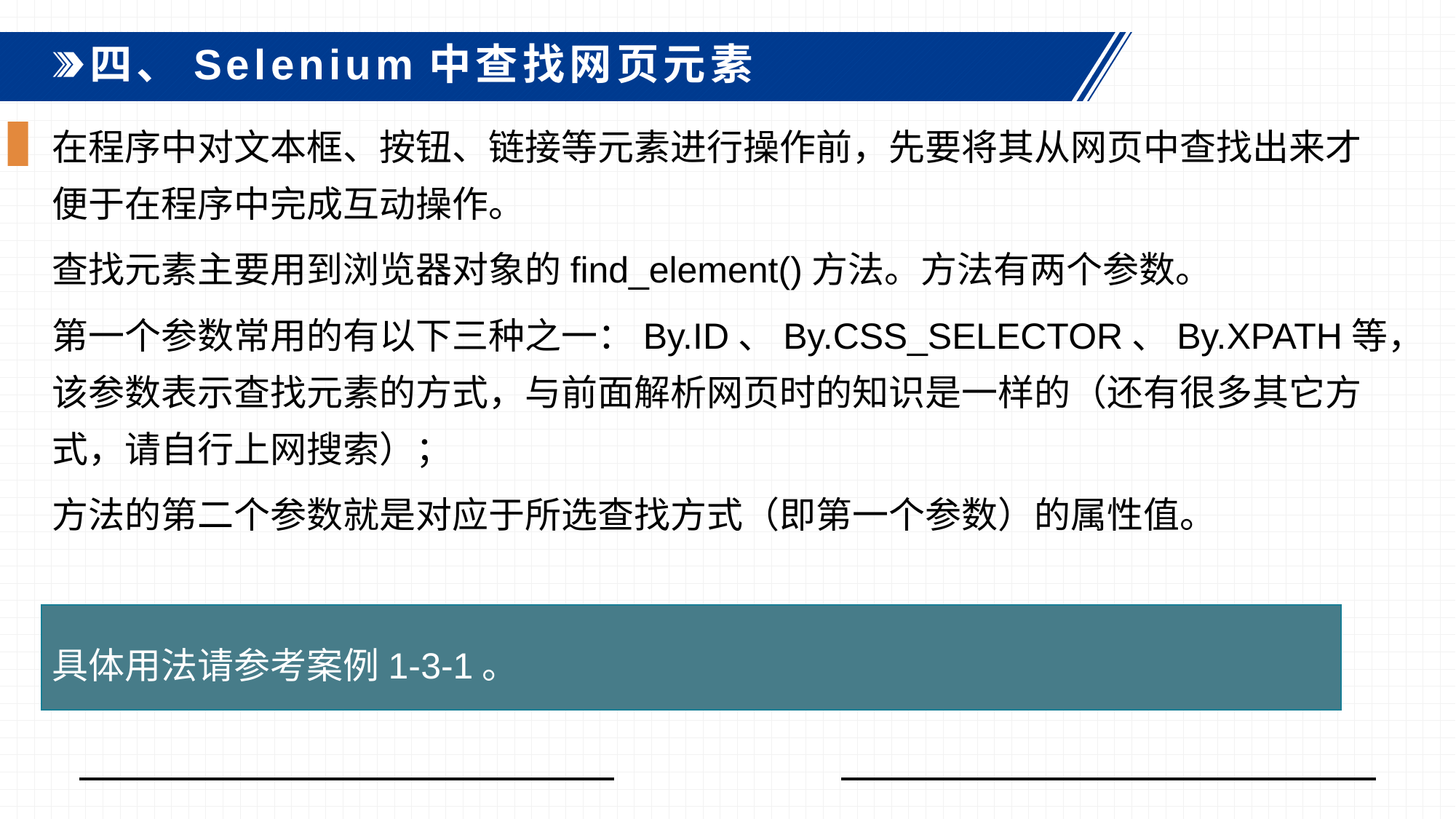

四、Selenium中查找网页元素
在程序中对文本框、按钮、链接等元素进行操作前，先要将其从网页中查找出来才便于在程序中完成互动操作。
查找元素主要用到浏览器对象的find_element()方法。方法有两个参数。
第一个参数常用的有以下三种之一：By.ID、By.CSS_SELECTOR、By.XPATH等，该参数表示查找元素的方式，与前面解析网页时的知识是一样的（还有很多其它方式，请自行上网搜索）；
方法的第二个参数就是对应于所选查找方式（即第一个参数）的属性值。

具体用法请参考案例1-3-1。